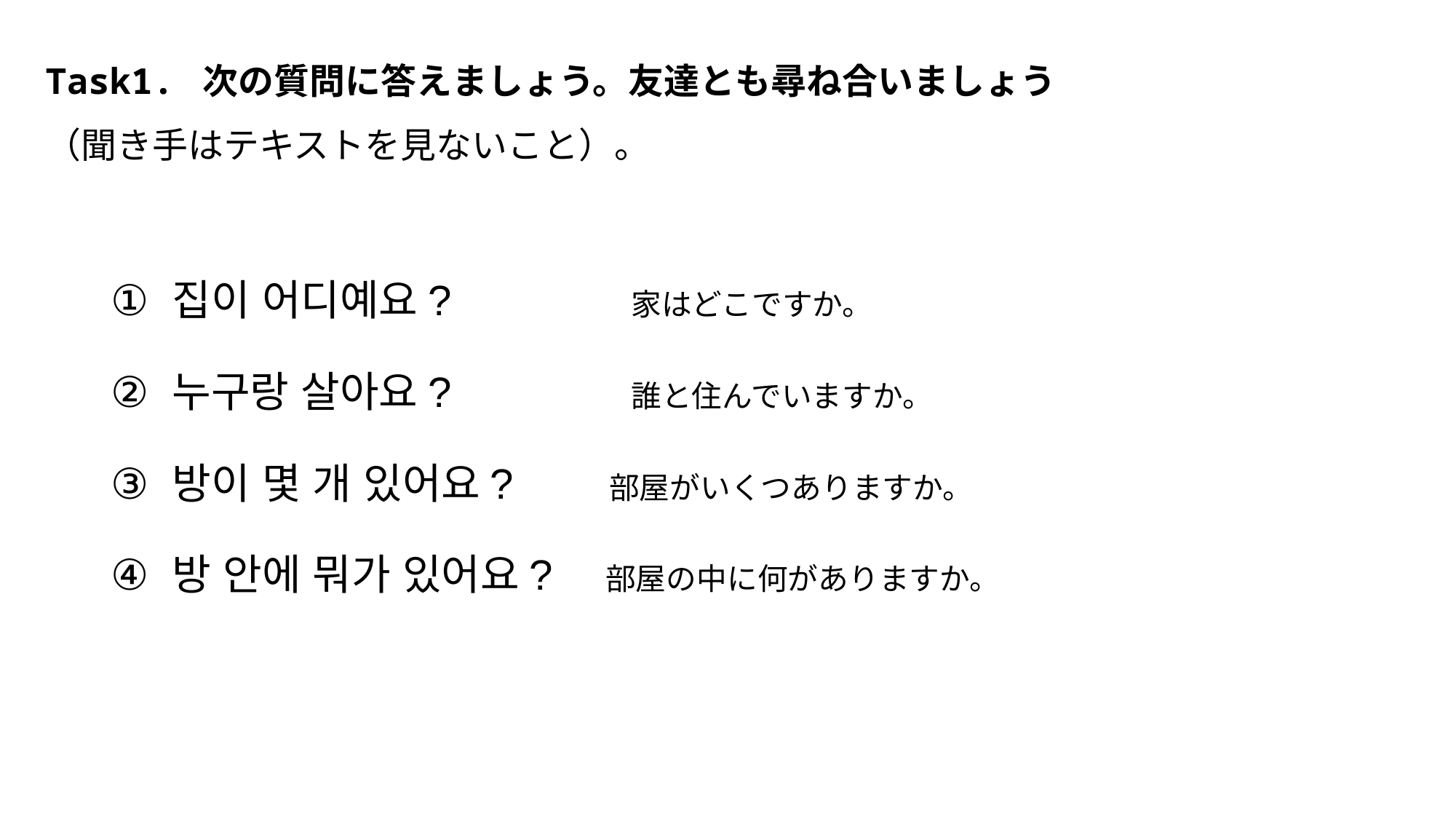

# Task1. 次の質問に答えましょう。友達とも尋ね合いましょう （聞き手はテキストを見ないこと）。

집이 어디예요?　　　　家はどこですか。
누구랑 살아요?　　　　誰と住んでいますか。
방이 몇 개 있어요?　　部屋がいくつありますか。
방 안에 뭐가 있어요?　部屋の中に何がありますか。